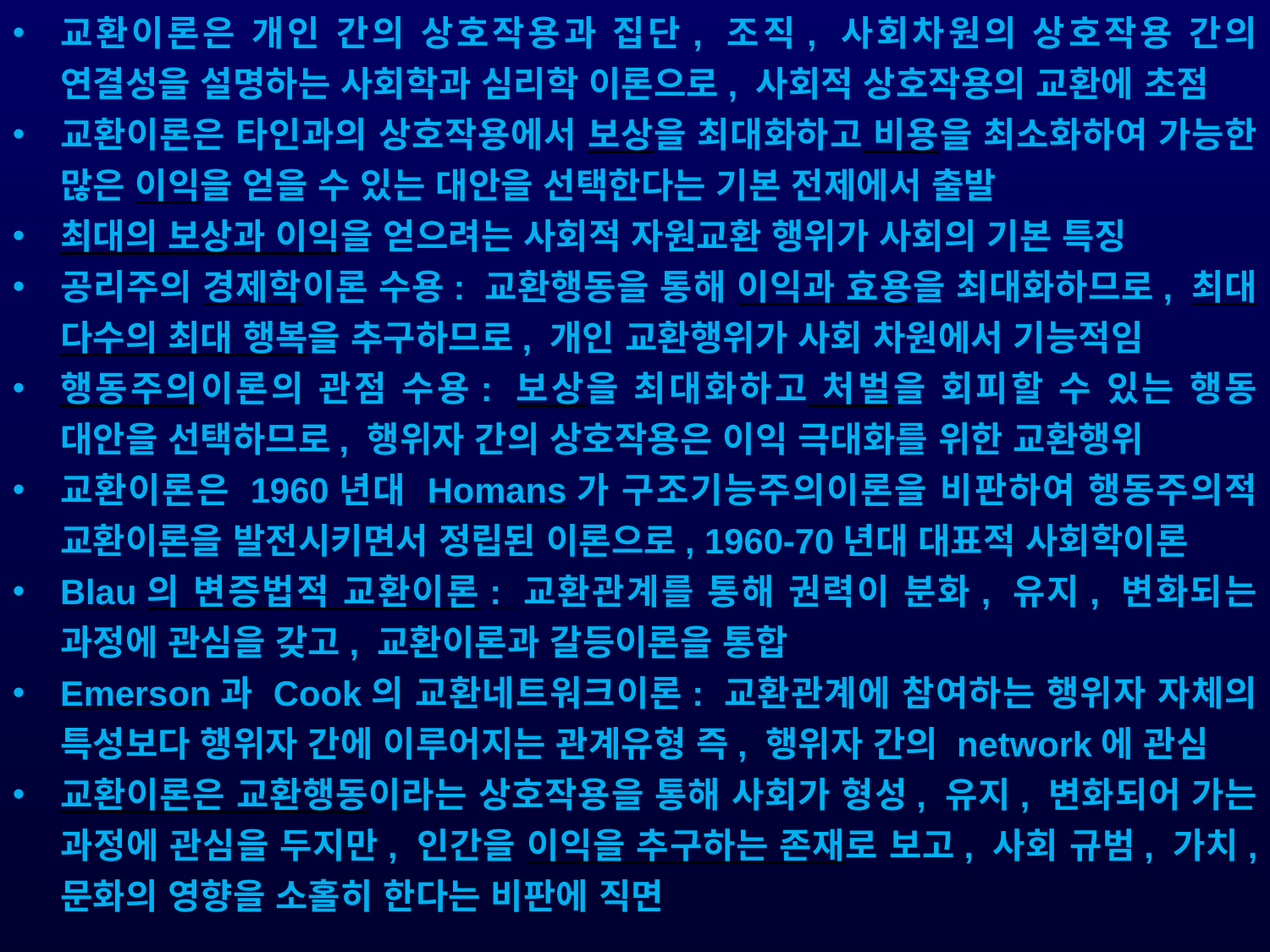

교환이론은 개인 간의 상호작용과 집단, 조직, 사회차원의 상호작용 간의 연결성을 설명하는 사회학과 심리학 이론으로, 사회적 상호작용의 교환에 초점
교환이론은 타인과의 상호작용에서 보상을 최대화하고 비용을 최소화하여 가능한 많은 이익을 얻을 수 있는 대안을 선택한다는 기본 전제에서 출발
최대의 보상과 이익을 얻으려는 사회적 자원교환 행위가 사회의 기본 특징
공리주의 경제학이론 수용: 교환행동을 통해 이익과 효용을 최대화하므로, 최대 다수의 최대 행복을 추구하므로, 개인 교환행위가 사회 차원에서 기능적임
행동주의이론의 관점 수용: 보상을 최대화하고 처벌을 회피할 수 있는 행동 대안을 선택하므로, 행위자 간의 상호작용은 이익 극대화를 위한 교환행위
교환이론은 1960년대 Homans가 구조기능주의이론을 비판하여 행동주의적 교환이론을 발전시키면서 정립된 이론으로, 1960-70년대 대표적 사회학이론
Blau의 변증법적 교환이론: 교환관계를 통해 권력이 분화, 유지, 변화되는 과정에 관심을 갖고, 교환이론과 갈등이론을 통합
Emerson과 Cook의 교환네트워크이론: 교환관계에 참여하는 행위자 자체의 특성보다 행위자 간에 이루어지는 관계유형 즉, 행위자 간의 network에 관심
교환이론은 교환행동이라는 상호작용을 통해 사회가 형성, 유지, 변화되어 가는 과정에 관심을 두지만, 인간을 이익을 추구하는 존재로 보고, 사회 규범, 가치, 문화의 영향을 소홀히 한다는 비판에 직면